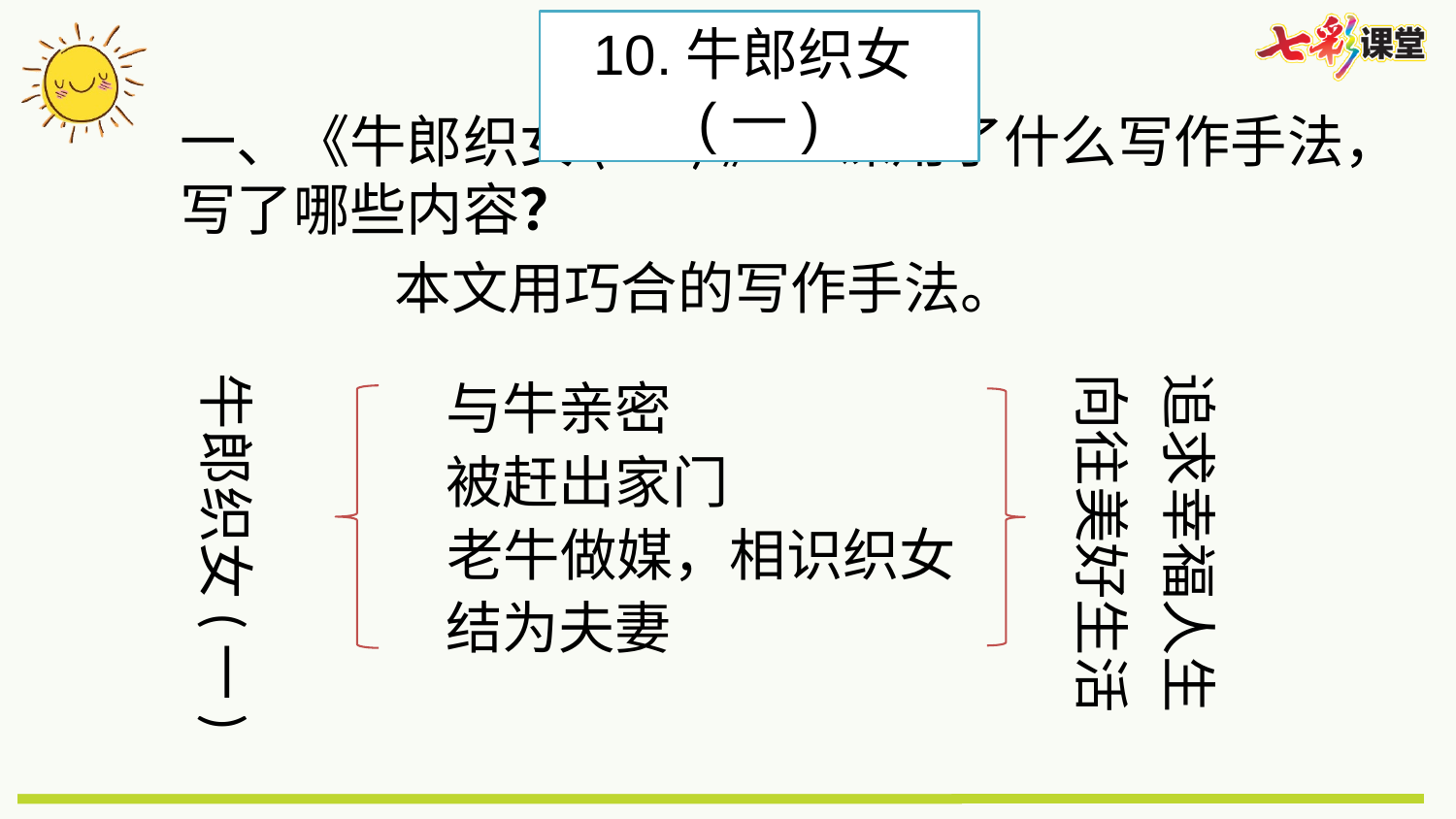

10.牛郎织女(一)
一、《牛郎织女(一)》一课用了什么写作手法，写了哪些内容？
本文用巧合的写作手法。
牛郎织女(一)
向往美好生活
追求幸福人生
与牛亲密

被赶出家门
老牛做媒，相识织女
结为夫妻